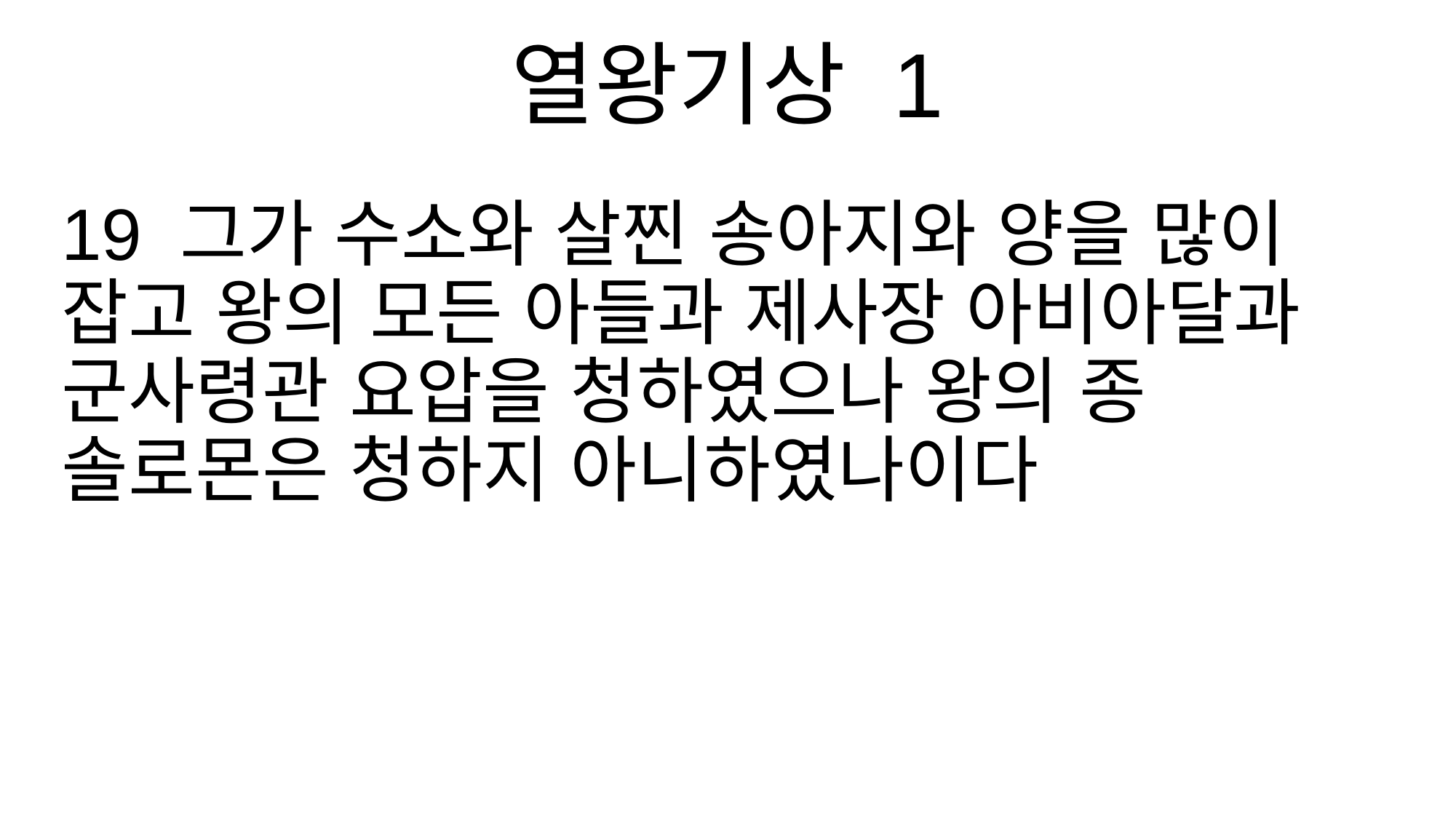

열왕기상 1
19 그가 수소와 살찐 송아지와 양을 많이 잡고 왕의 모든 아들과 제사장 아비아달과 군사령관 요압을 청하였으나 왕의 종 솔로몬은 청하지 아니하였나이다